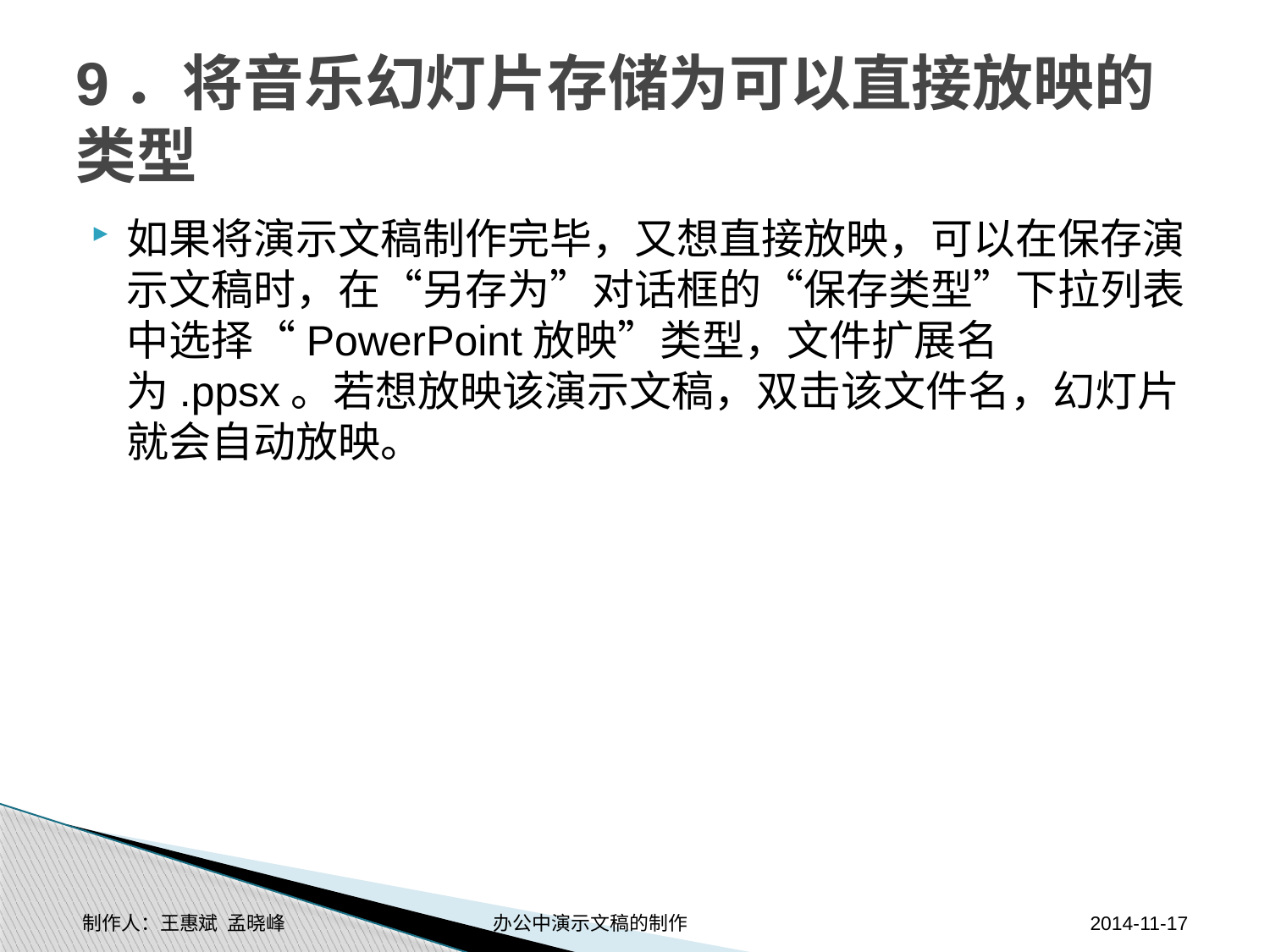

# 9．将音乐幻灯片存储为可以直接放映的类型
如果将演示文稿制作完毕，又想直接放映，可以在保存演示文稿时，在“另存为”对话框的“保存类型”下拉列表中选择“PowerPoint放映”类型，文件扩展名为.ppsx。若想放映该演示文稿，双击该文件名，幻灯片就会自动放映。

制作人：王惠斌  孟晓峰                                               办公中演示文稿的制作
2014-11-17